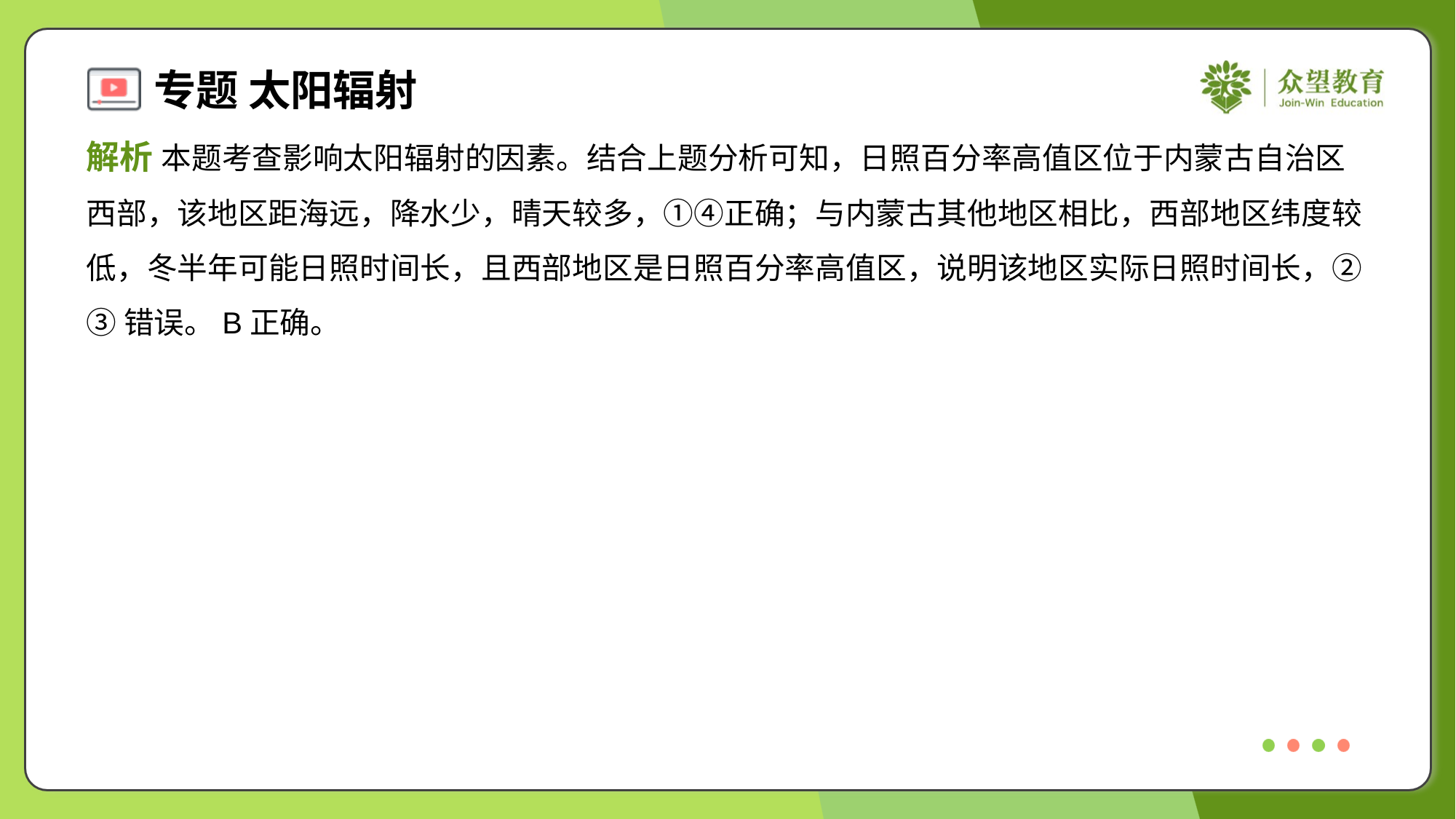

解析 本题考查影响太阳辐射的因素。结合上题分析可知，日照百分率高值区位于内蒙古自治区
西部，该地区距海远，降水少，晴天较多，①④正确；与内蒙古其他地区相比，西部地区纬度较
低，冬半年可能日照时间长，且西部地区是日照百分率高值区，说明该地区实际日照时间长，②
③错误。B正确。